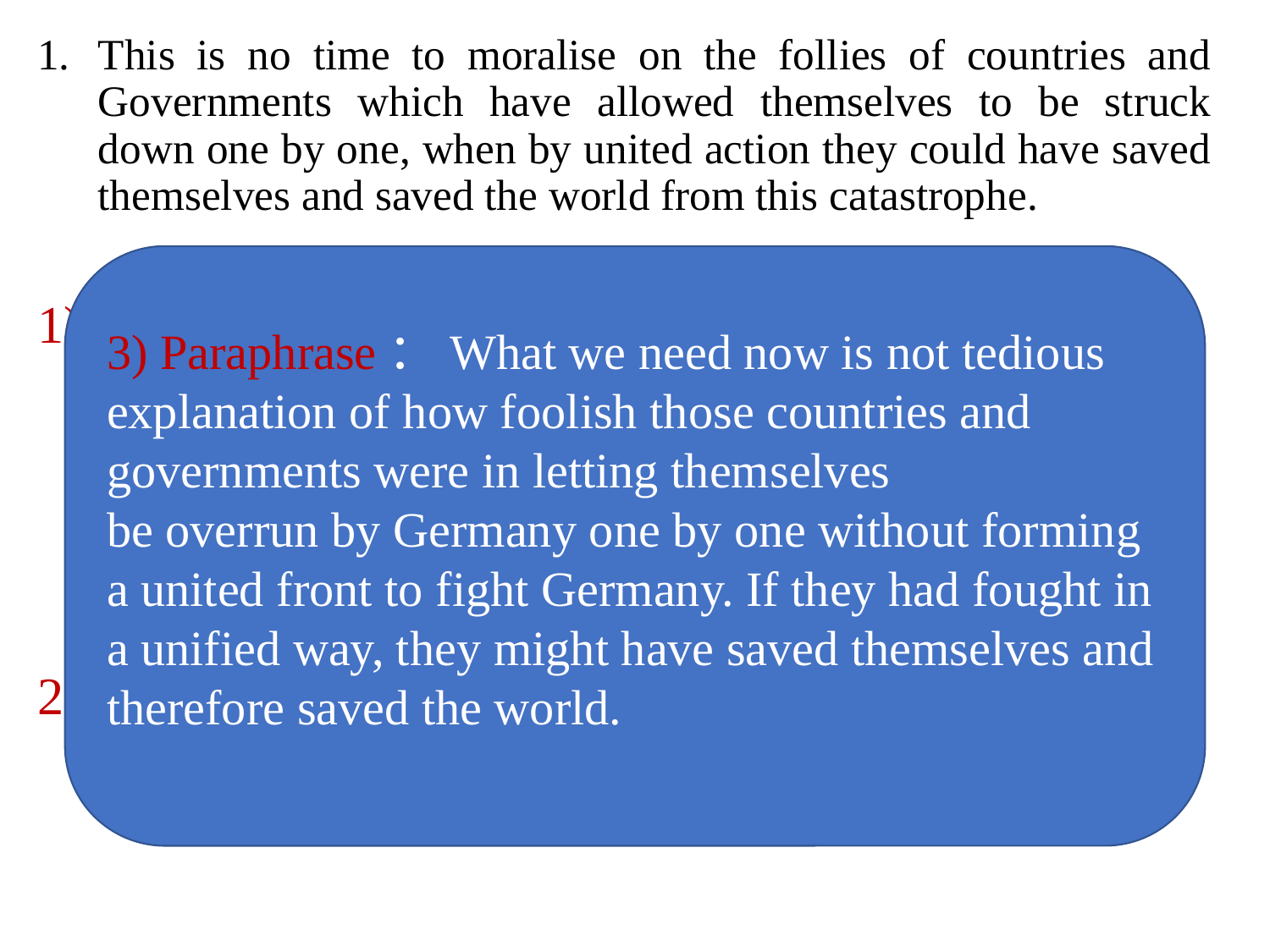

This is no time to moralise on the follies of countries and Governments which have allowed themselves to be struck down one by one, when by united action they could have saved themselves and saved the world from this catastrophe.

moralize: (usu. derog.) express one’s thoughts on the wrongness of; indulge in moral reflection or talk on a subject. 教化, 用道德意义解释
        e.g. He's always moralizing about the behaviour of young people. 他总是就年轻人的行为进行说教。
2)  catastrophe: a sudden unexpected and terrible event that causes great suffering, misfortune or ruin

3) Paraphrase：What we need now is not tedious
explanation of how foolish those countries and
governments were in letting themselves
be overrun by Germany one by one without forming
a united front to fight Germany. If they had fought in
a unified way, they might have saved themselves and
therefore saved the world.